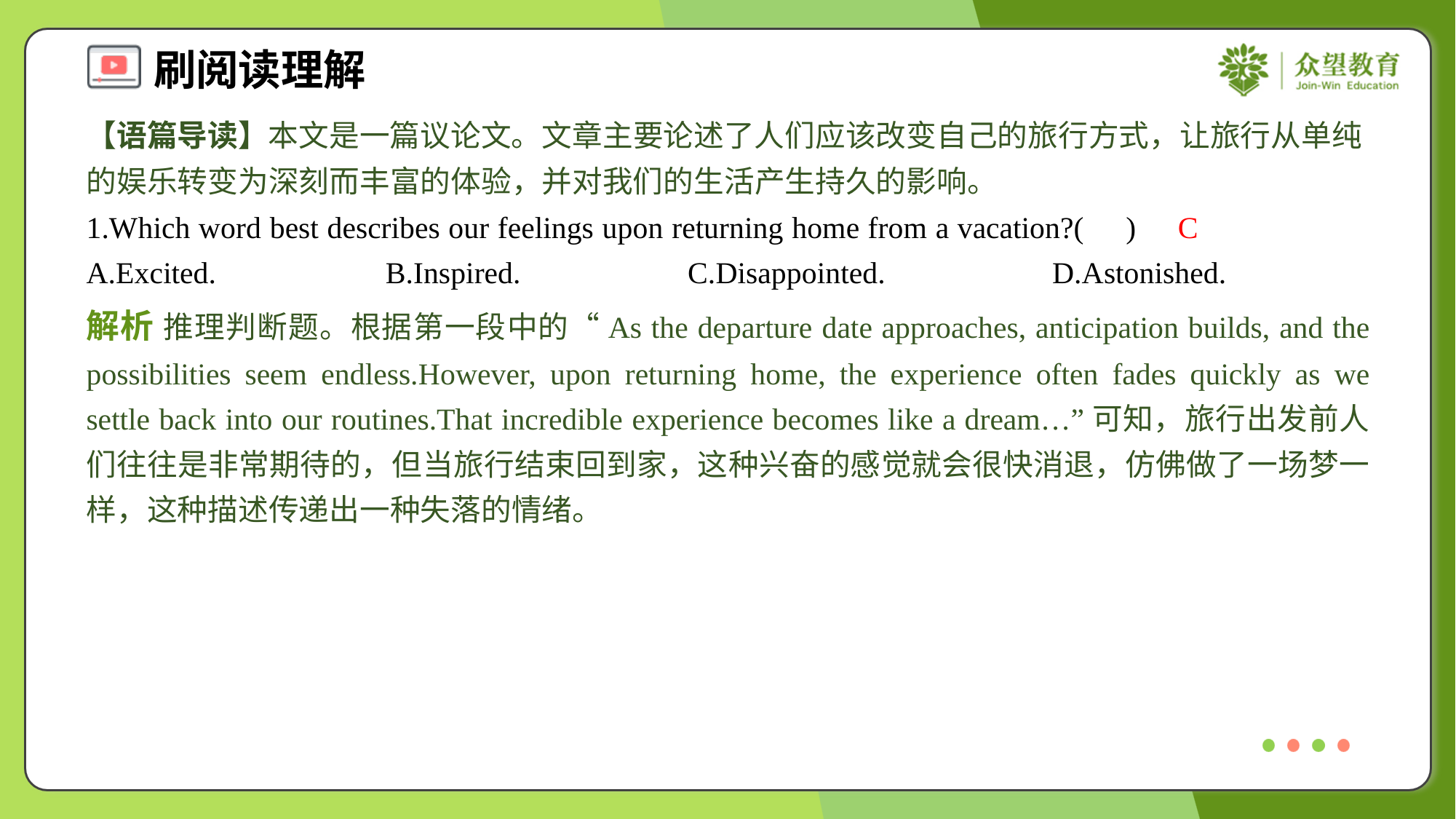

【语篇导读】本文是一篇议论文。文章主要论述了人们应该改变自己的旅行方式，让旅行从单纯的娱乐转变为深刻而丰富的体验，并对我们的生活产生持久的影响。
1.Which word best describes our feelings upon returning home from a vacation?(     )
C
A.Excited.	B.Inspired.	C.Disappointed.	D.Astonished.
解析 推理判断题。根据第一段中的“As the departure date approaches, anticipation builds, and the possibilities seem endless.However, upon returning home, the experience often fades quickly as we settle back into our routines.That incredible experience becomes like a dream…”可知，旅行出发前人们往往是非常期待的，但当旅行结束回到家，这种兴奋的感觉就会很快消退，仿佛做了一场梦一样，这种描述传递出一种失落的情绪。